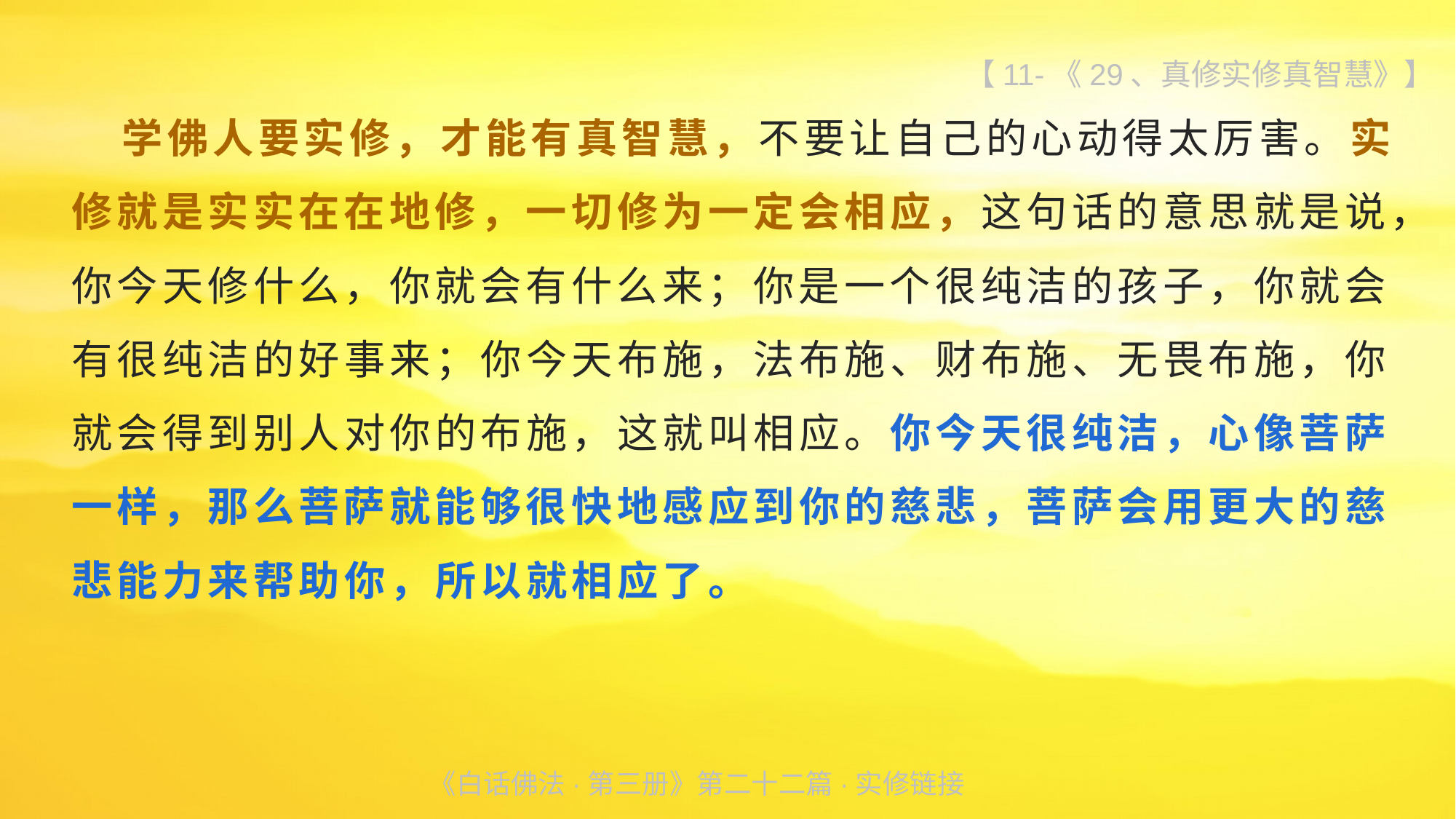

【11-《29、真修实修真智慧》】
   学佛人要实修，才能有真智慧，不要让自己的心动得太厉害。实修就是实实在在地修，一切修为一定会相应，这句话的意思就是说，你今天修什么，你就会有什么来；你是一个很纯洁的孩子，你就会有很纯洁的好事来；你今天布施，法布施、财布施、无畏布施，你就会得到别人对你的布施，这就叫相应。你今天很纯洁，心像菩萨一样，那么菩萨就能够很快地感应到你的慈悲，菩萨会用更大的慈悲能力来帮助你，所以就相应了。
《白话佛法·第三册》第二十二篇·实修链接